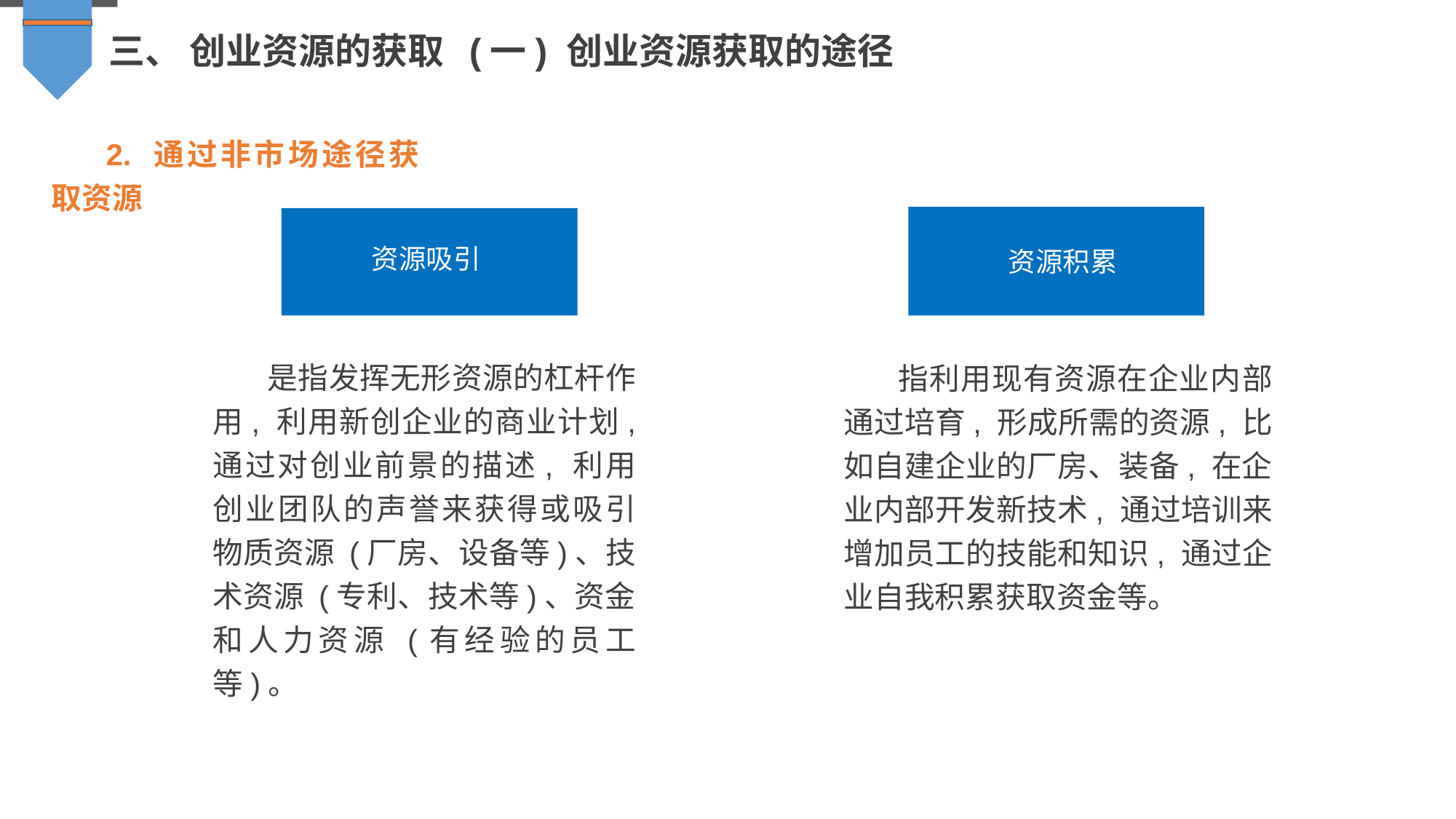

三、 创业资源的获取  (一) 创业资源获取的途径
2. 通过非市场途径获取资源

资源吸引
资源积累
是指发挥无形资源的杠杆作用, 利用新创企业的商业计划, 通过对创业前景的描述, 利用创业团队的声誉来获得或吸引物质资源 (厂房、设备等)、技术资源 (专利、技术等)、资金和人力资源 (有经验的员工等)。
指利用现有资源在企业内部通过培育, 形成所需的资源, 比如自建企业的厂房、装备, 在企业内部开发新技术, 通过培训来增加员工的技能和知识, 通过企业自我积累获取资金等。